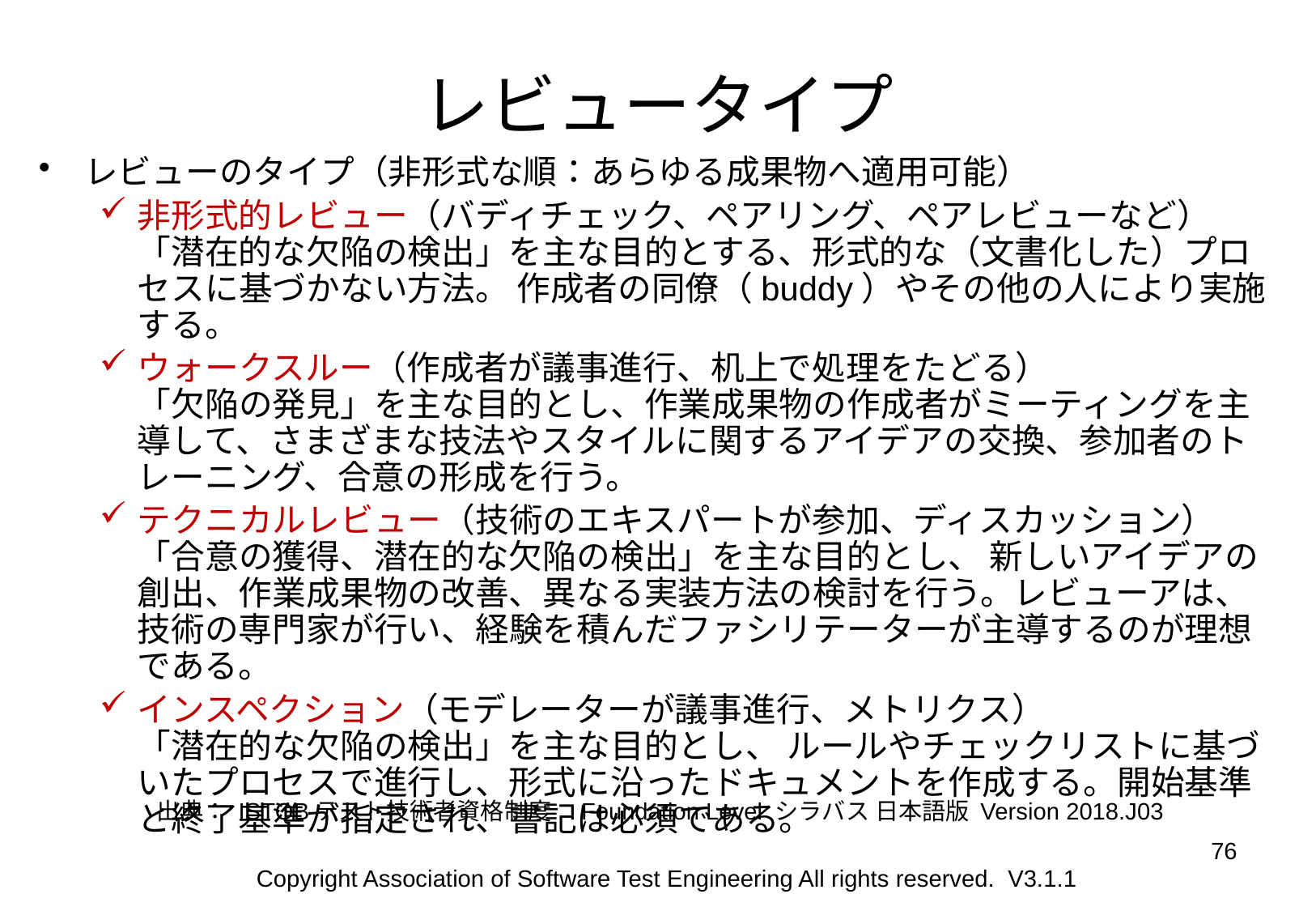

レビュータイプ
レビューのタイプ（非形式な順：あらゆる成果物へ適用可能）
非形式的レビュー（バディチェック、ペアリング、ペアレビューなど）
「潜在的な欠陥の検出」を主な目的とする、形式的な（文書化した）プロセスに基づかない方法。 作成者の同僚（buddy）やその他の人により実施する。
ウォークスルー（作成者が議事進行、机上で処理をたどる）
「欠陥の発見」を主な目的とし、作業成果物の作成者がミーティングを主導して、さまざまな技法やスタイルに関するアイデアの交換、参加者のトレーニング、合意の形成を行う。
テクニカルレビュー（技術のエキスパートが参加、ディスカッション）
「合意の獲得、潜在的な欠陥の検出」を主な目的とし、 新しいアイデアの創出、作業成果物の改善、異なる実装方法の検討を行う。レビューアは、技術の専門家が行い、経験を積んだファシリテーターが主導するのが理想である。
インスペクション（モデレーターが議事進行、メトリクス）
「潜在的な欠陥の検出」を主な目的とし、 ルールやチェックリストに基づいたプロセスで進行し、形式に沿ったドキュメントを作成する。開始基準と終了基準が指定され、書記は必須である。
出典： ISTQBテスト技術者資格制度　Foundation Level シラバス 日本語版 Version 2018.J03
76
Copyright Association of Software Test Engineering All rights reserved.  V3.1.1